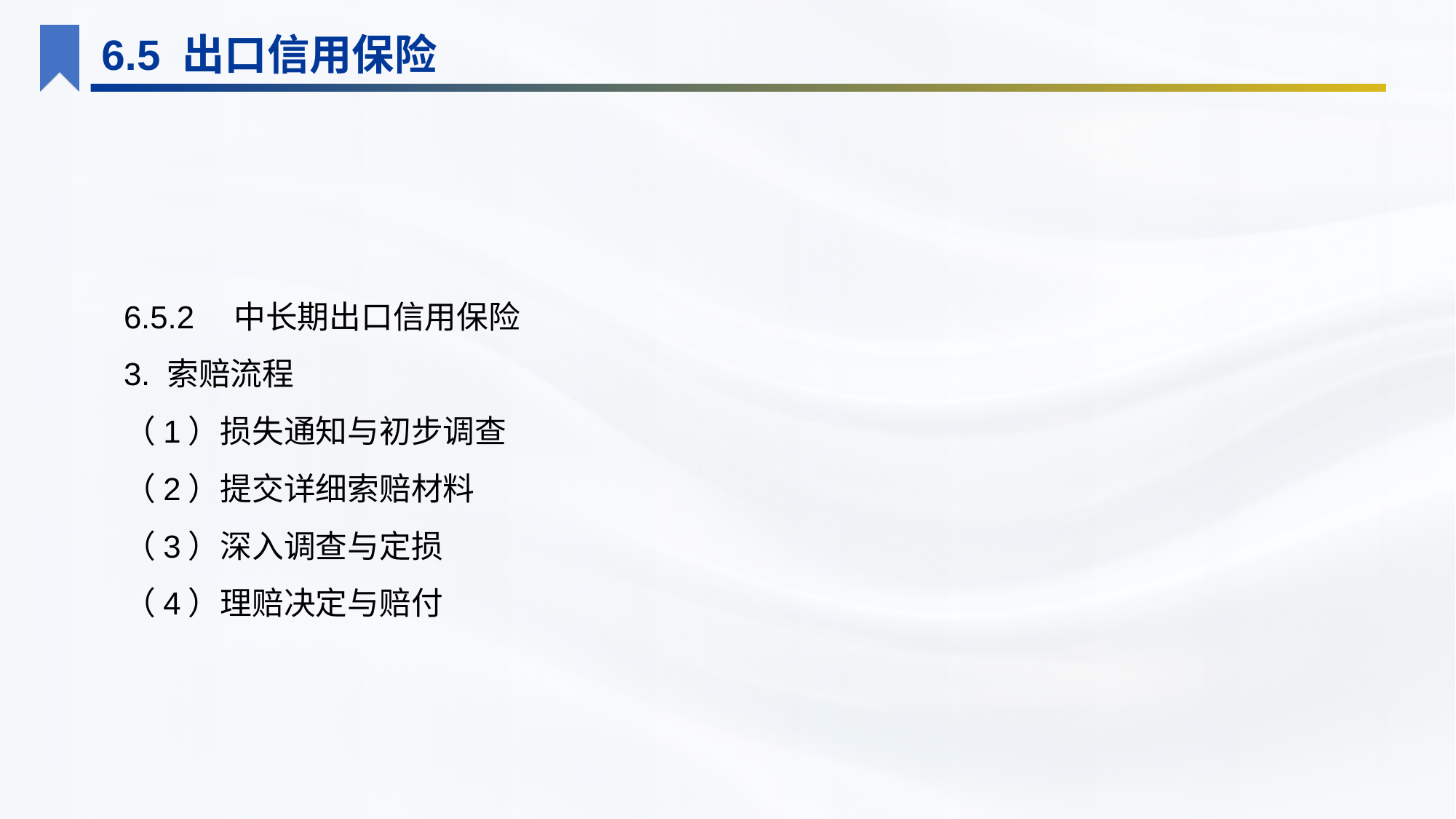

6.5 出口信用保险
6.5.2　中长期出口信用保险
3. 索赔流程
（1）损失通知与初步调查
（2）提交详细索赔材料
（3）深入调查与定损
（4）理赔决定与赔付